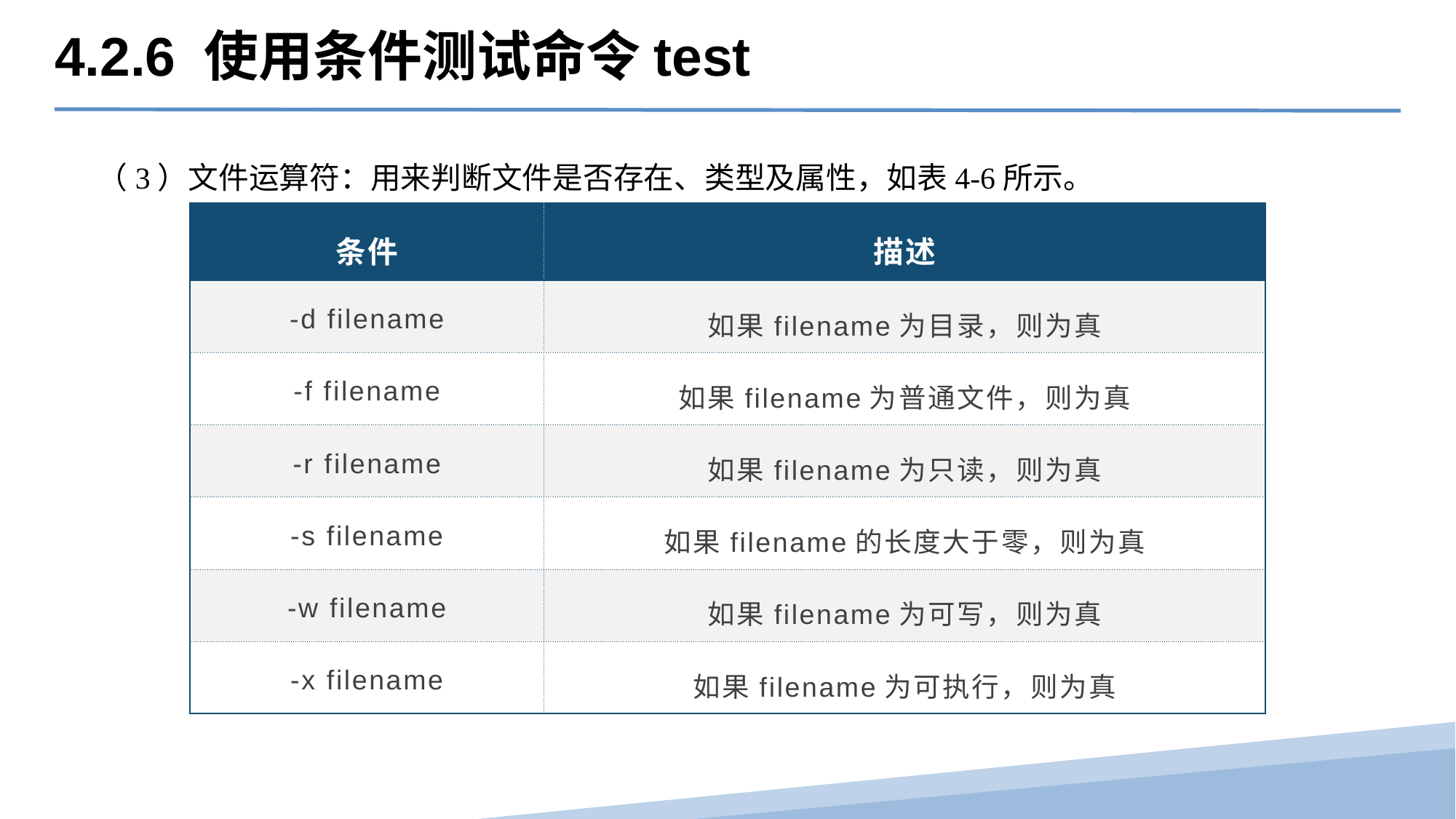

4.2.6 使用条件测试命令test
（3）文件运算符：用来判断文件是否存在、类型及属性，如表4-6所示。
| 条件 | 描述 |
| --- | --- |
| -d filename | 如果filename为目录，则为真 |
| -f filename | 如果filename为普通文件，则为真 |
| -r filename | 如果filename为只读，则为真 |
| -s filename | 如果filename的长度大于零，则为真 |
| -w filename | 如果filename为可写，则为真 |
| -x filename | 如果filename为可执行，则为真 |